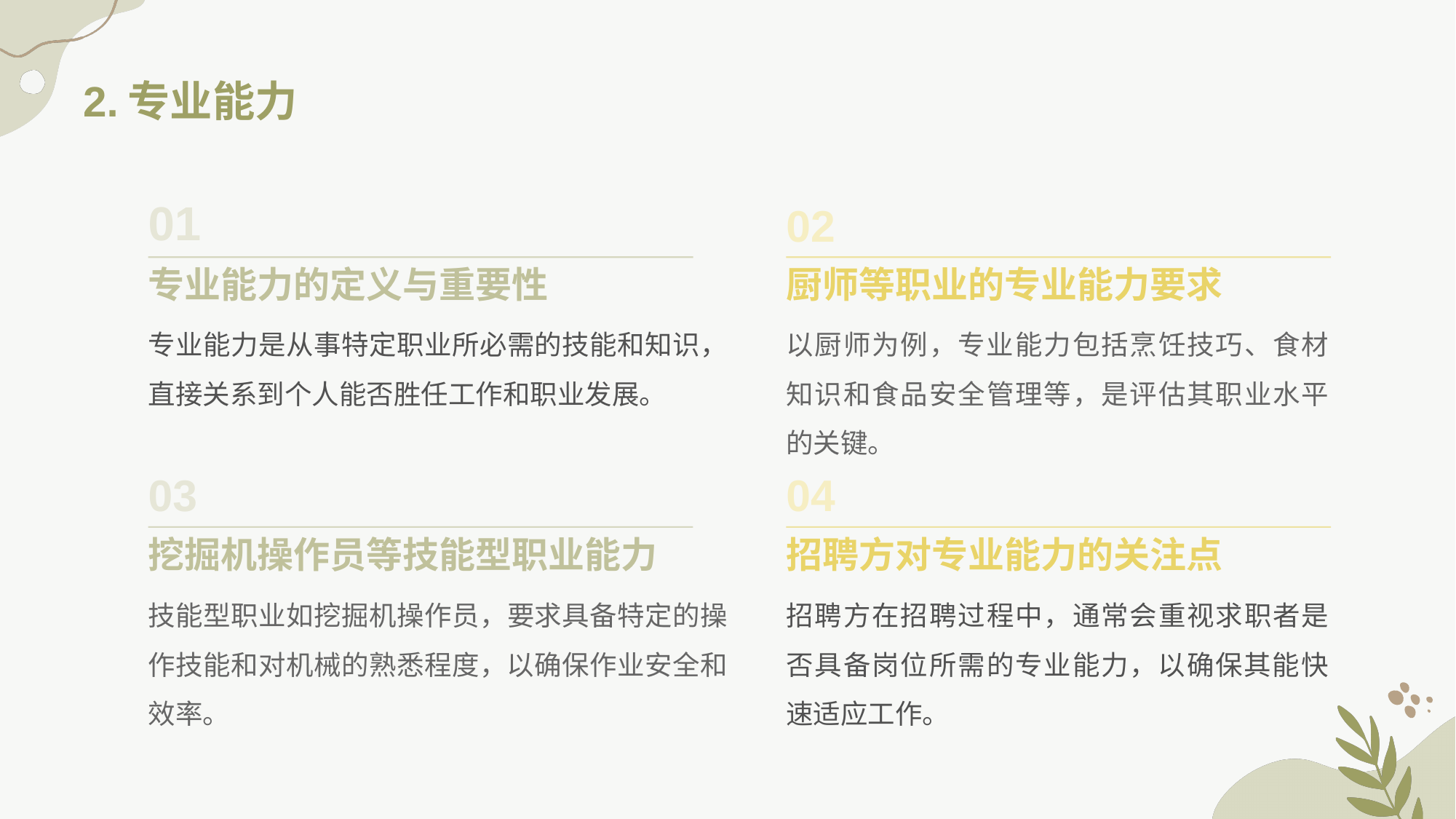

2.专业能力
01
02
专业能力的定义与重要性
厨师等职业的专业能力要求
以厨师为例，专业能力包括烹饪技巧、食材知识和食品安全管理等，是评估其职业水平的关键。
专业能力是从事特定职业所必需的技能和知识，直接关系到个人能否胜任工作和职业发展。
03
04
挖掘机操作员等技能型职业能力
招聘方对专业能力的关注点
招聘方在招聘过程中，通常会重视求职者是否具备岗位所需的专业能力，以确保其能快速适应工作。
技能型职业如挖掘机操作员，要求具备特定的操作技能和对机械的熟悉程度，以确保作业安全和效率。